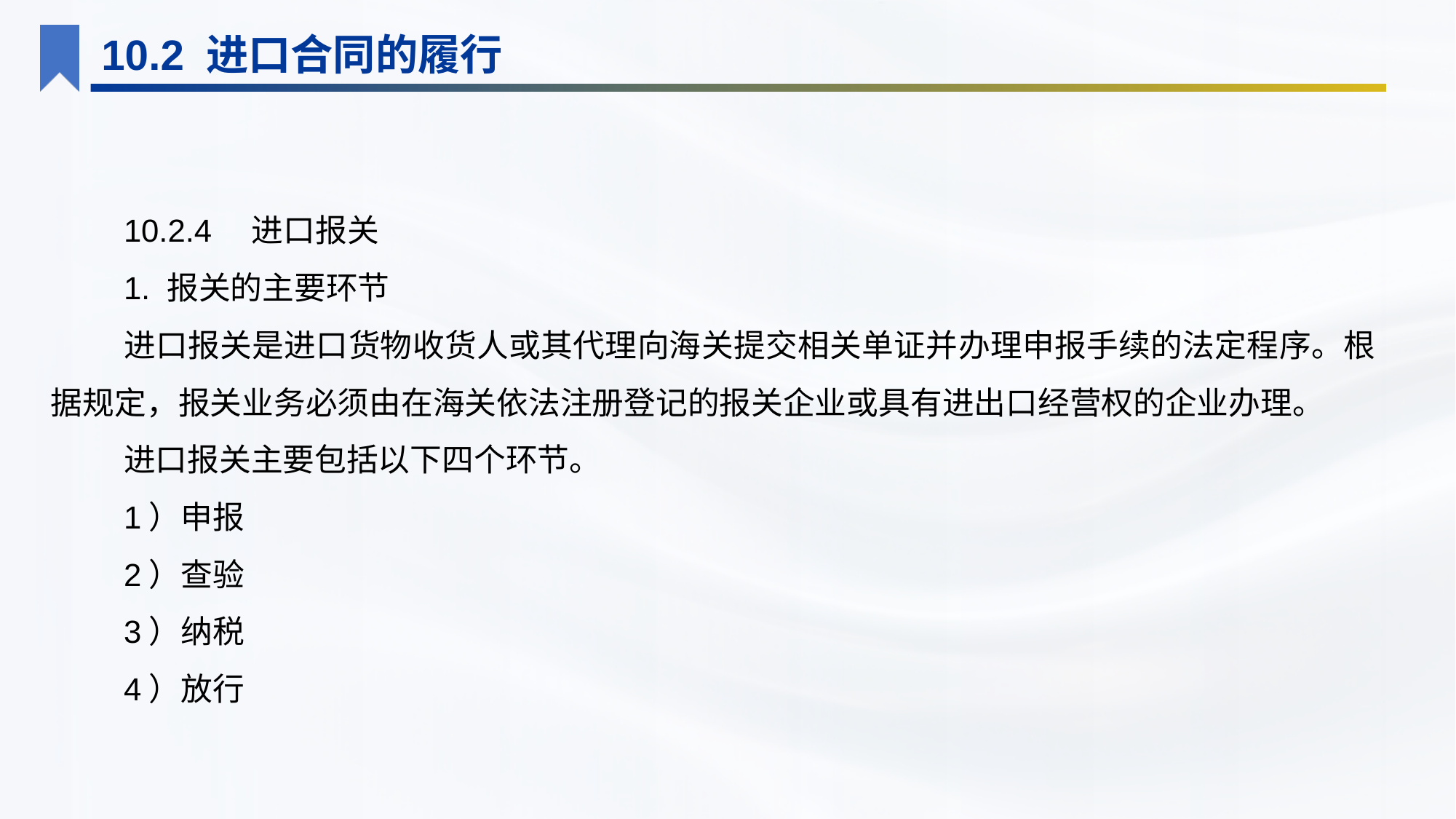

10.2 进口合同的履行
10.2.4　进口报关
1. 报关的主要环节
进口报关是进口货物收货人或其代理向海关提交相关单证并办理申报手续的法定程序。根据规定，报关业务必须由在海关依法注册登记的报关企业或具有进出口经营权的企业办理。
进口报关主要包括以下四个环节。
1）申报
2）查验
3）纳税
4）放行